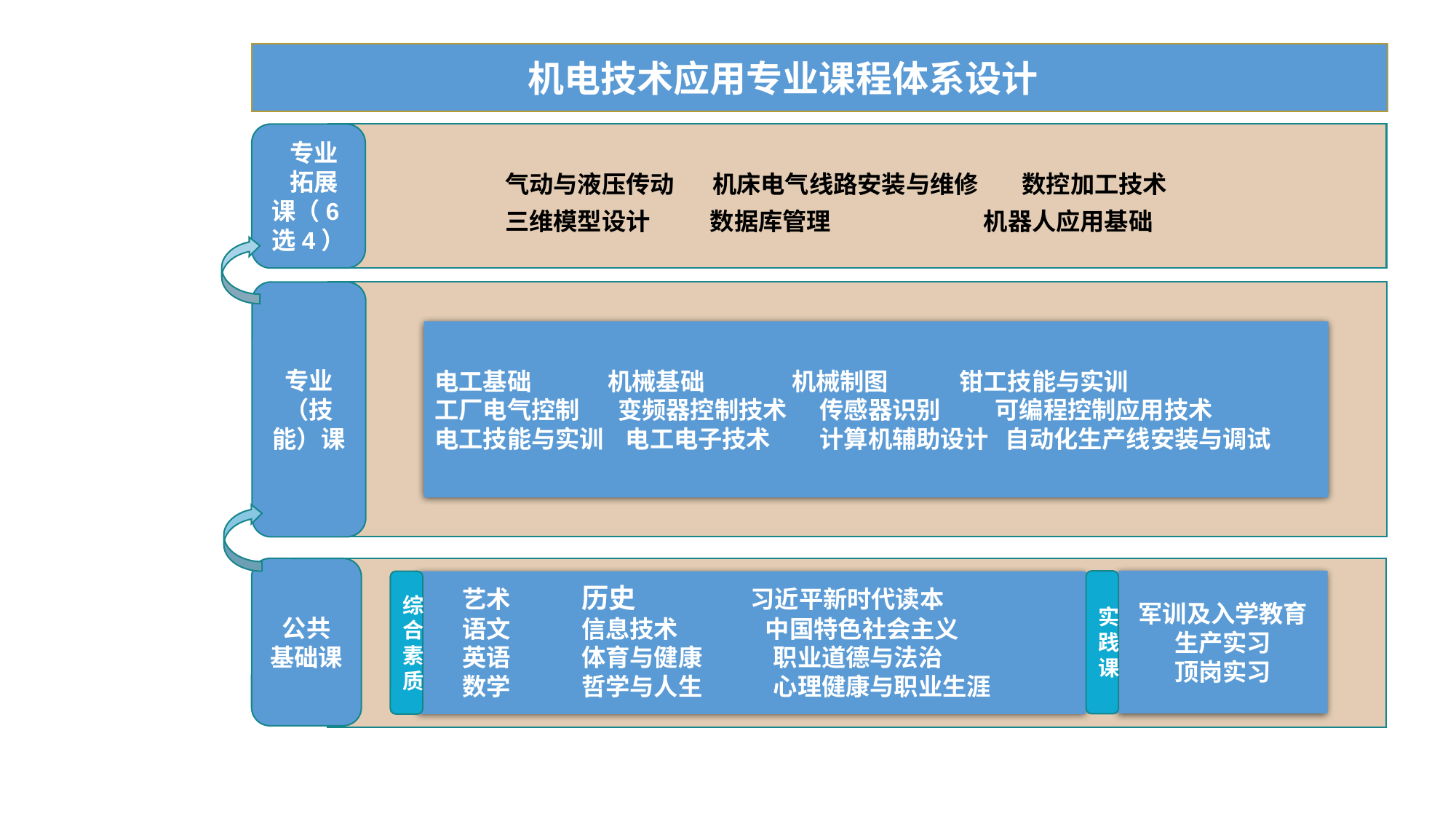

机电技术应用专业课程体系设计

 专业
 拓展课（6选4）
 气动与液压传动       机床电气线路安装与维修        数控加工技术
 三维模型设计           数据库管理                            机器人应用基础

专业（技能）课
电工基础              机械基础                机械制图             钳工技能与实训
工厂电气控制       变频器控制技术      传感器识别          可编程控制应用技术
电工技能与实训    电工电子技术         计算机辅助设计   自动化生产线安装与调试

公共
基础课
军训及入学教育
生产实习
顶岗实习
实践课
综合素质
     艺术             历史                     习近平新时代读本
     语文             信息技术                中国特色社会主义
     英语             体育与健康             职业道德与法治
     数学             哲学与人生             心理健康与职业生涯